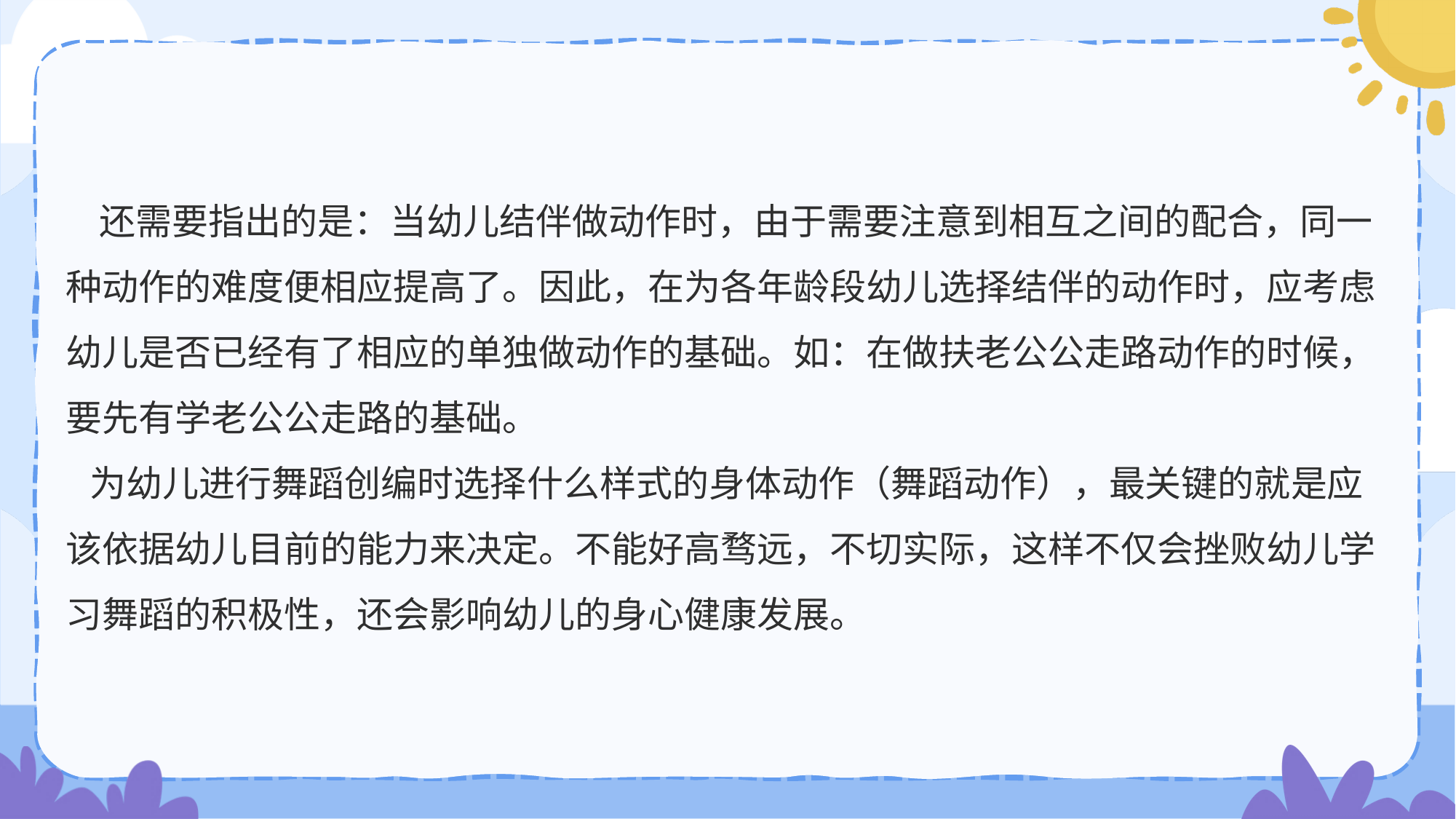

还需要指出的是：当幼儿结伴做动作时，由于需要注意到相互之间的配合，同一种动作的难度便相应提高了。因此，在为各年龄段幼儿选择结伴的动作时，应考虑幼儿是否已经有了相应的单独做动作的基础。如：在做扶老公公走路动作的时候，要先有学老公公走路的基础。
   为幼儿进行舞蹈创编时选择什么样式的身体动作（舞蹈动作），最关键的就是应该依据幼儿目前的能力来决定。不能好高骛远，不切实际，这样不仅会挫败幼儿学习舞蹈的积极性，还会影响幼儿的身心健康发展。